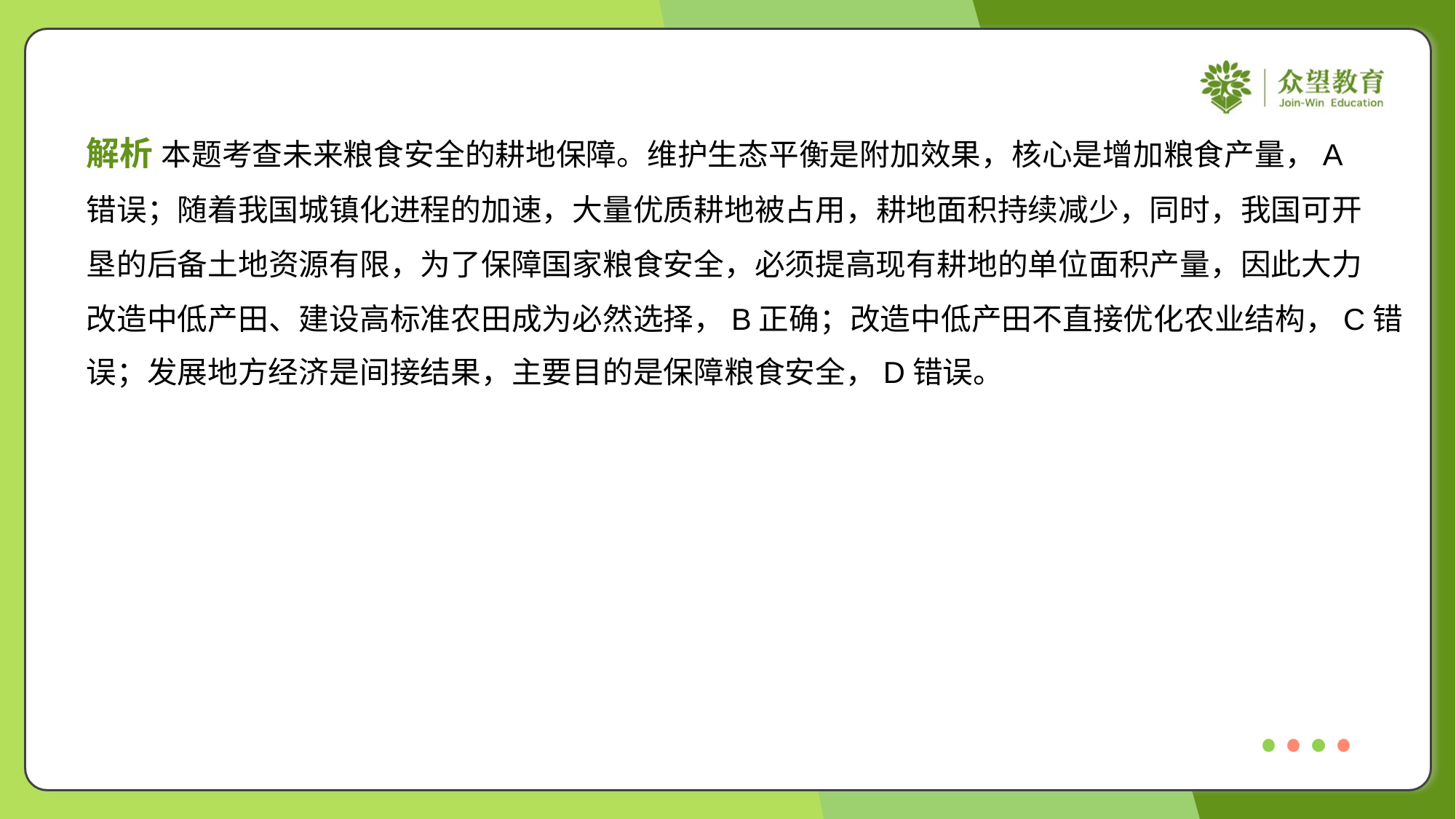

解析 本题考查未来粮食安全的耕地保障。维护生态平衡是附加效果，核心是增加粮食产量，A
错误；随着我国城镇化进程的加速，大量优质耕地被占用，耕地面积持续减少，同时，我国可开
垦的后备土地资源有限，为了保障国家粮食安全，必须提高现有耕地的单位面积产量，因此大力
改造中低产田、建设高标准农田成为必然选择，B正确；改造中低产田不直接优化农业结构，C错
误；发展地方经济是间接结果，主要目的是保障粮食安全，D错误。